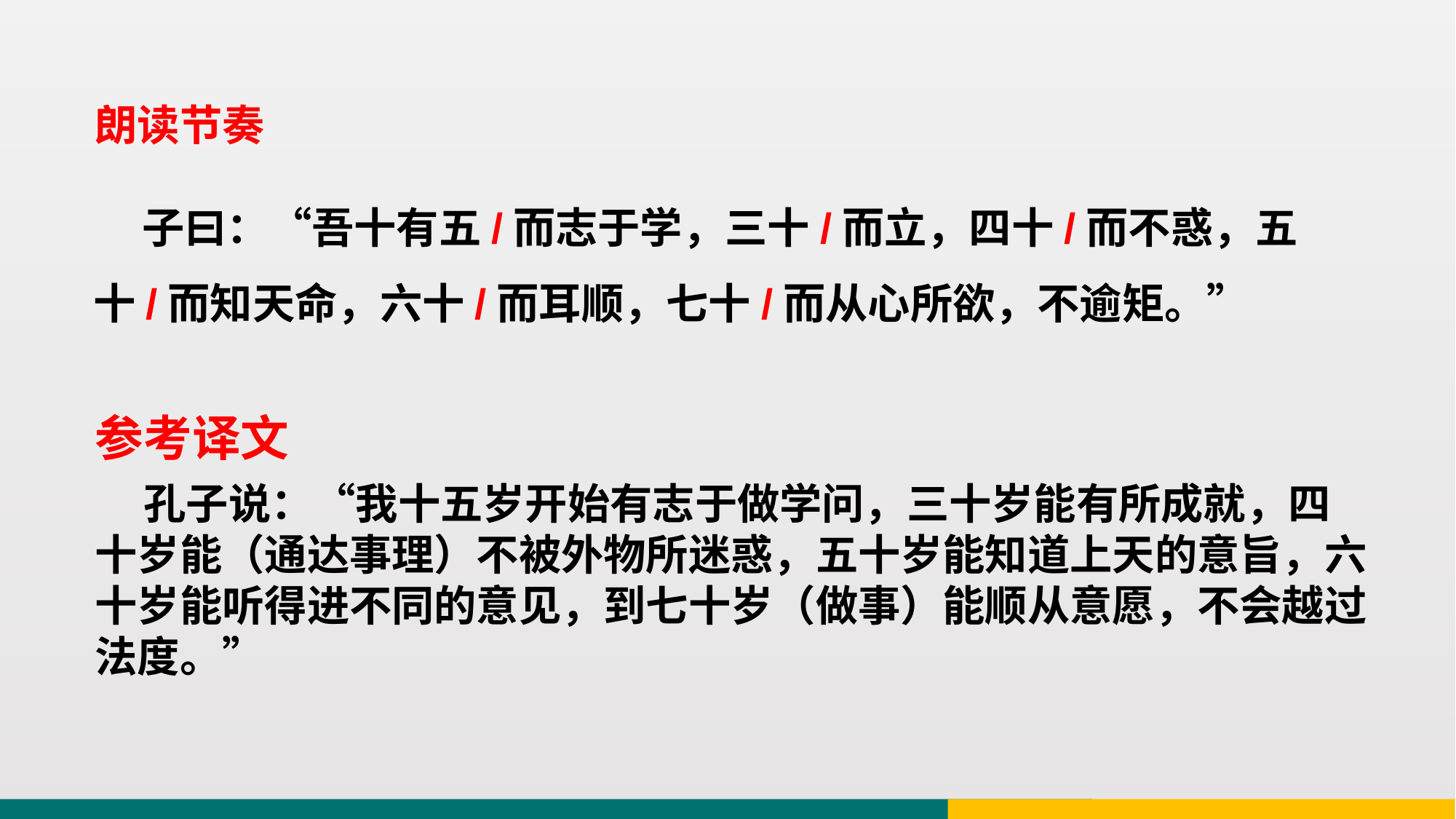

朗读节奏
    子曰：“吾十有五/而志于学，三十/而立，四十/而不惑，五十/而知天命，六十/而耳顺，七十/而从心所欲，不逾矩。”
参考译文
    孔子说：“我十五岁开始有志于做学问，三十岁能有所成就，四十岁能（通达事理）不被外物所迷惑，五十岁能知道上天的意旨，六十岁能听得进不同的意见，到七十岁（做事）能顺从意愿，不会越过法度。”